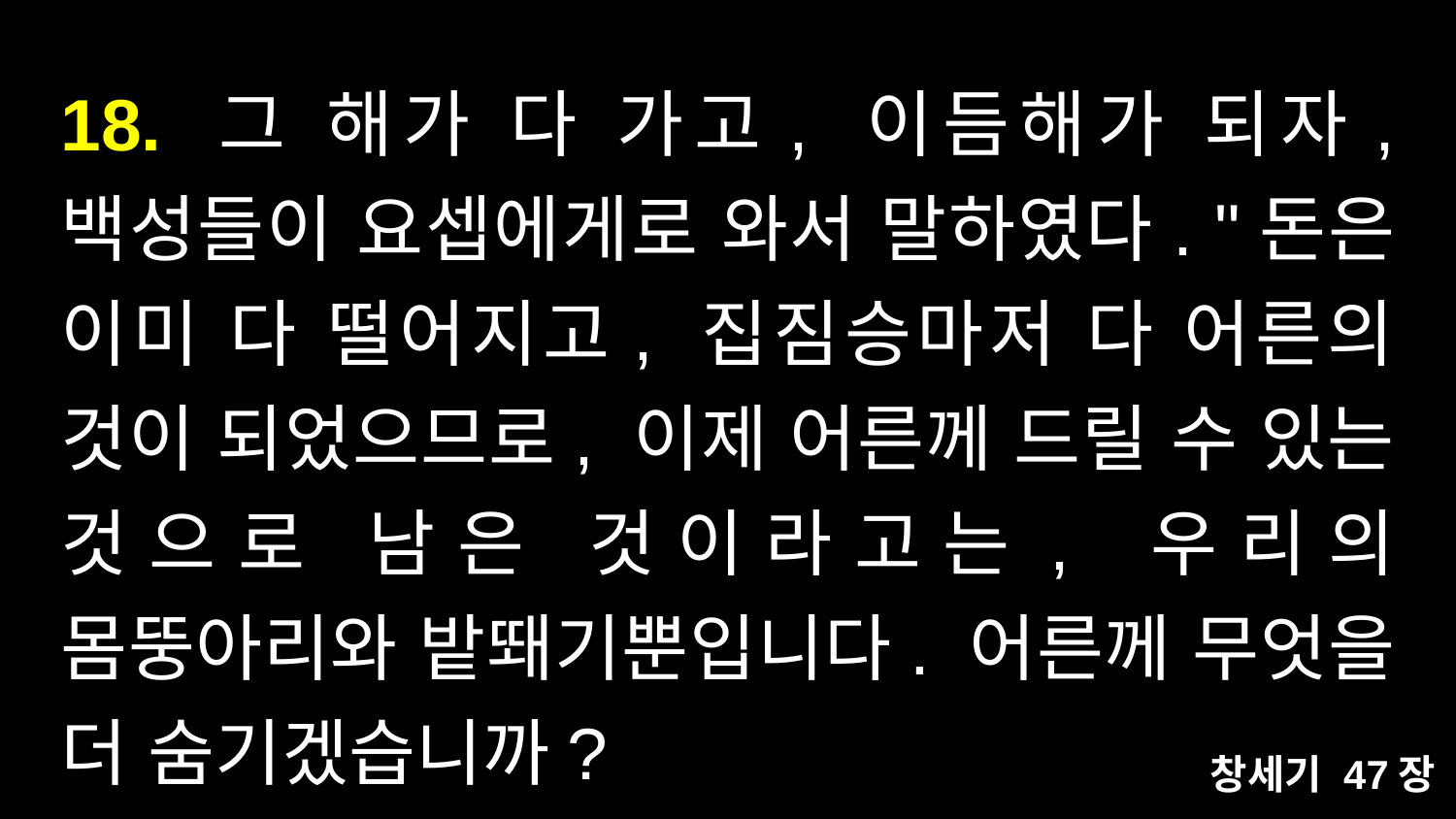

# 18. 그 해가 다 가고, 이듬해가 되자, 백성들이 요셉에게로 와서 말하였다. "돈은 이미 다 떨어지고, 집짐승마저 다 어른의 것이 되었으므로, 이제 어른께 드릴 수 있는 것으로 남은 것이라고는, 우리의 몸뚱아리와 밭뙈기뿐입니다. 어른께 무엇을 더 숨기겠습니까?
창세기 47장